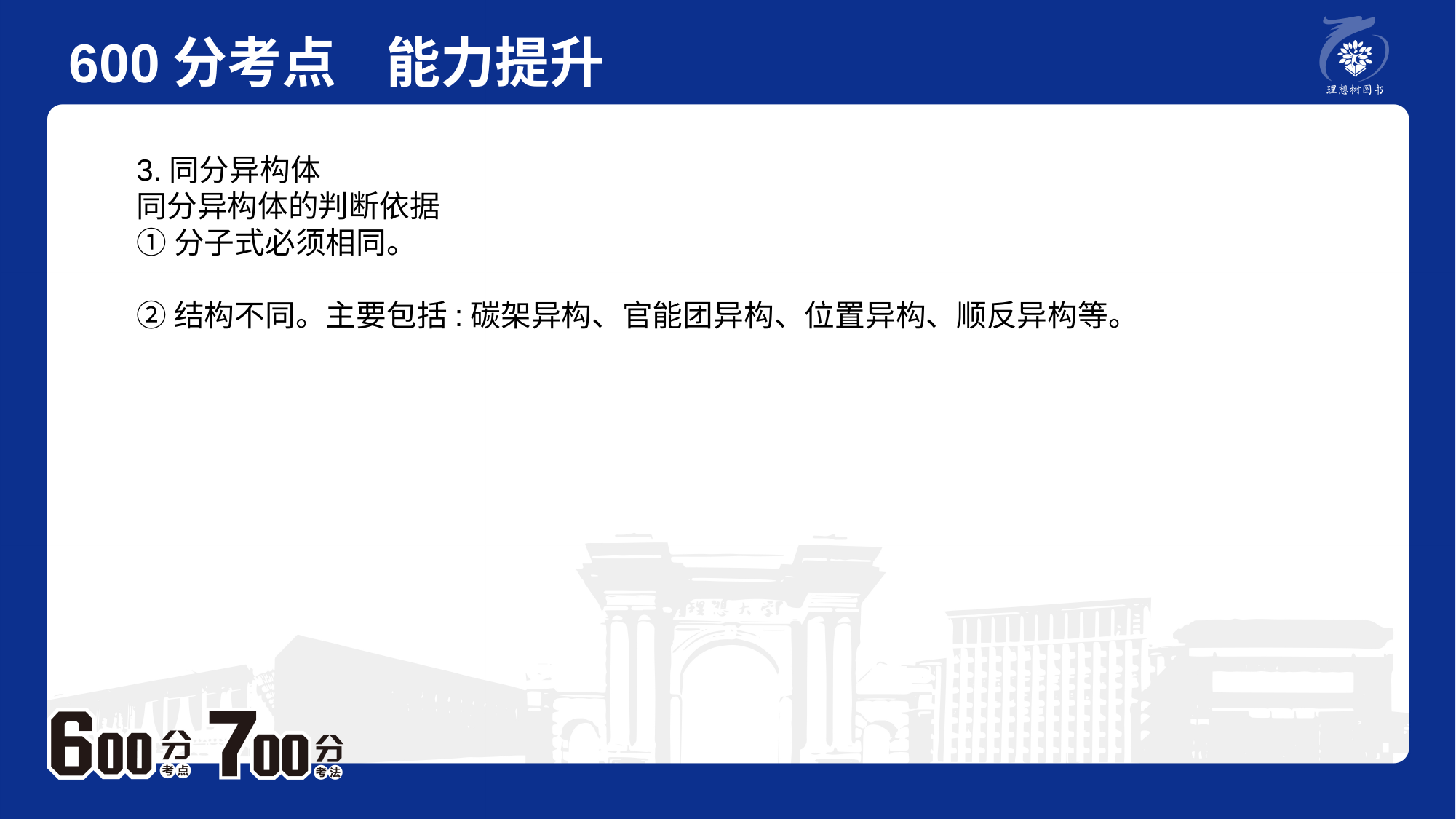

600分考点    能力提升
　               例题P2
3.同分异构体同分异构体的判断依据①分子式必须相同。②结构不同。主要包括:碳架异构、官能团异构、位置异构、顺反异构等。